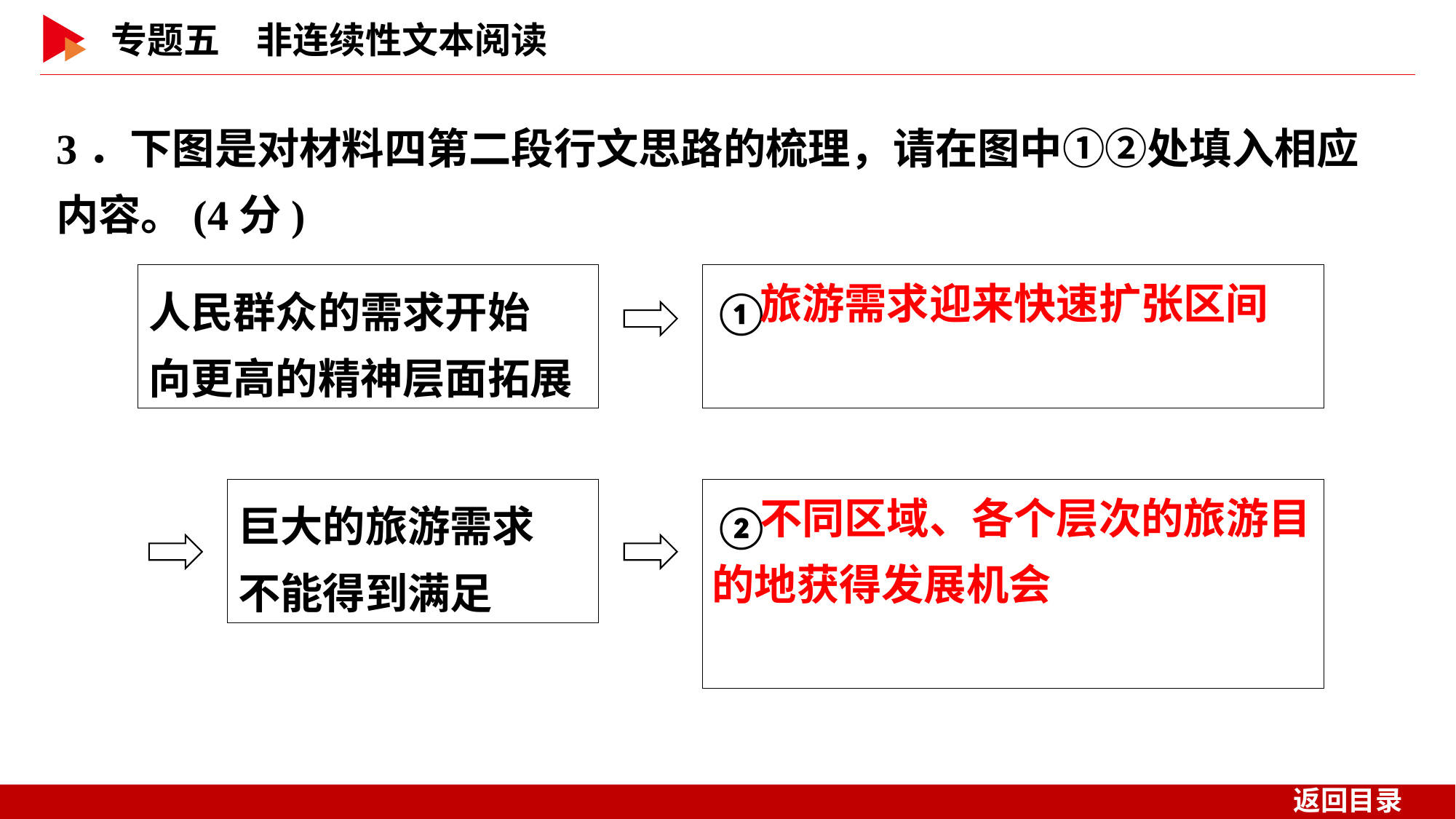

3．下图是对材料四第二段行文思路的梳理，请在图中①②处填入相应内容。(4分)
人民群众的需求开始
向更高的精神层面拓展
①
旅游需求迎来快速扩张区间

巨大的旅游需求
不能得到满足
②

不同区域、各个层次的旅游目

的地获得发展机会